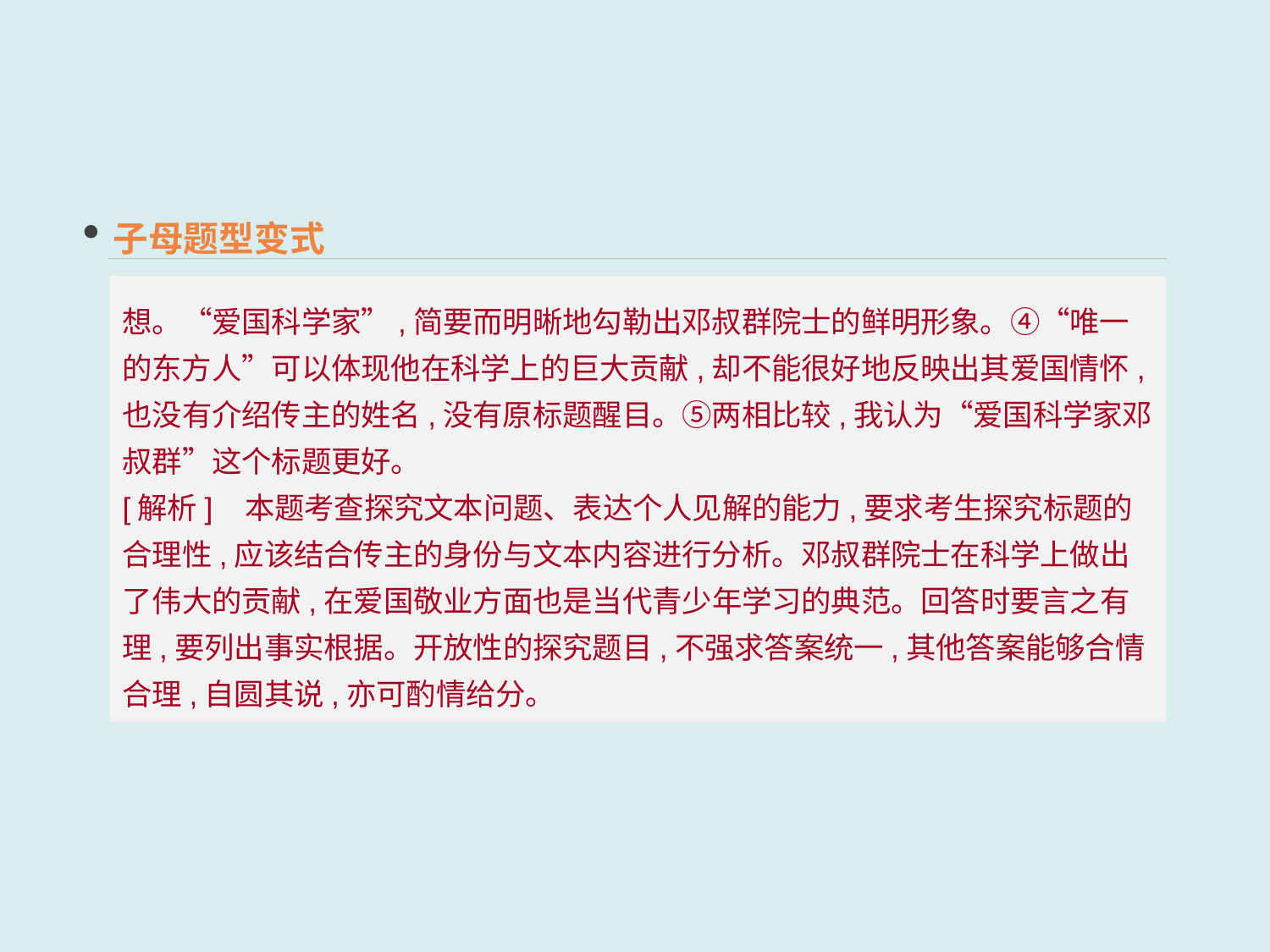

子母题型变式

想。“爱国科学家”,简要而明晰地勾勒出邓叔群院士的鲜明形象。④“唯一的东方人”可以体现他在科学上的巨大贡献,却不能很好地反映出其爱国情怀,也没有介绍传主的姓名,没有原标题醒目。⑤两相比较,我认为“爱国科学家邓叔群”这个标题更好。
[解析]   本题考查探究文本问题、表达个人见解的能力,要求考生探究标题的合理性,应该结合传主的身份与文本内容进行分析。邓叔群院士在科学上做出了伟大的贡献,在爱国敬业方面也是当代青少年学习的典范。回答时要言之有理,要列出事实根据。开放性的探究题目,不强求答案统一,其他答案能够合情合理,自圆其说,亦可酌情给分。